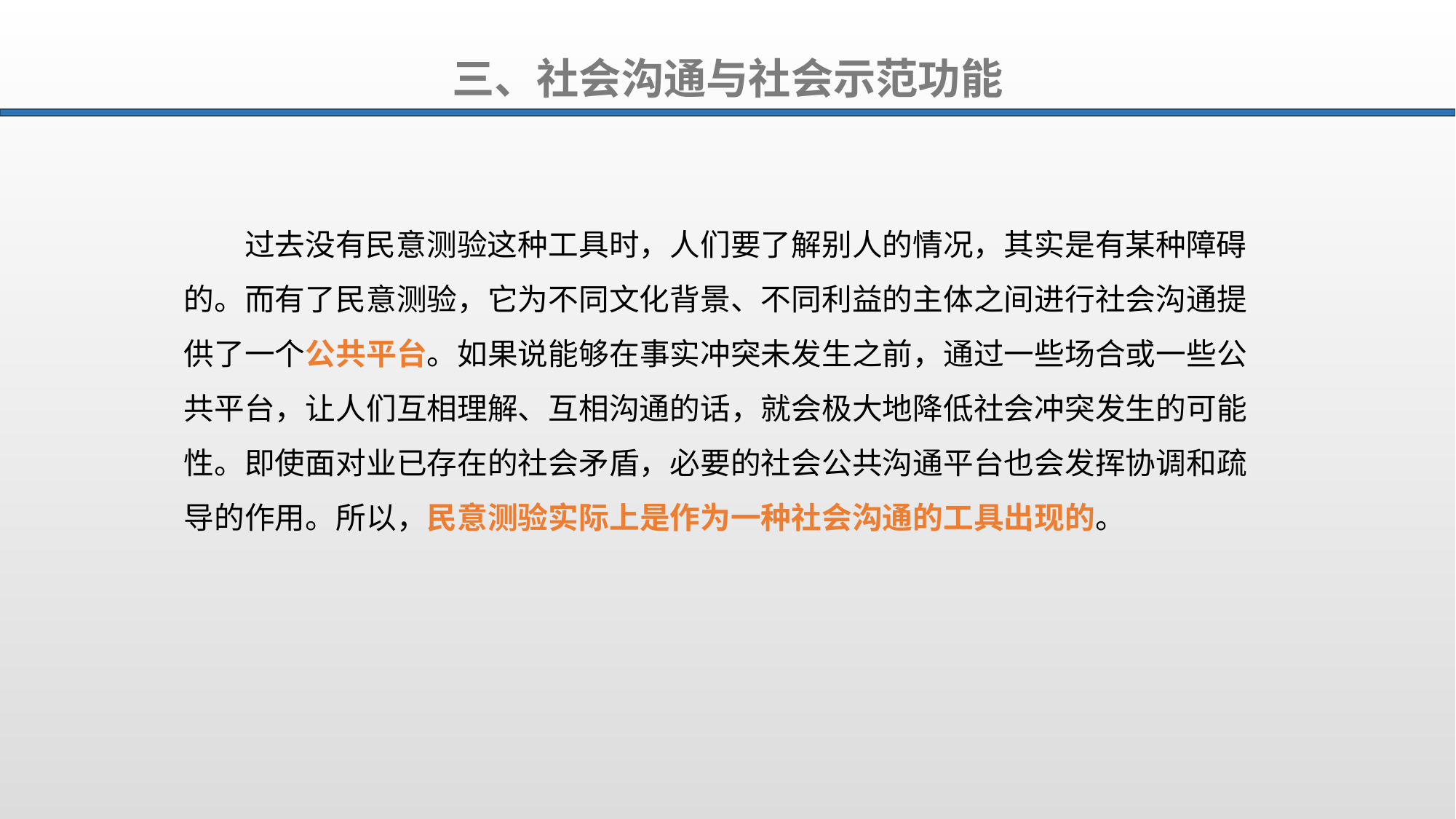

三、社会沟通与社会示范功能

过去没有民意测验这种工具时，人们要了解别人的情况，其实是有某种障碍的。而有了民意测验，它为不同文化背景、不同利益的主体之间进行社会沟通提供了一个公共平台。如果说能够在事实冲突未发生之前，通过一些场合或一些公共平台，让人们互相理解、互相沟通的话，就会极大地降低社会冲突发生的可能性。即使面对业已存在的社会矛盾，必要的社会公共沟通平台也会发挥协调和疏导的作用。所以，民意测验实际上是作为一种社会沟通的工具出现的。